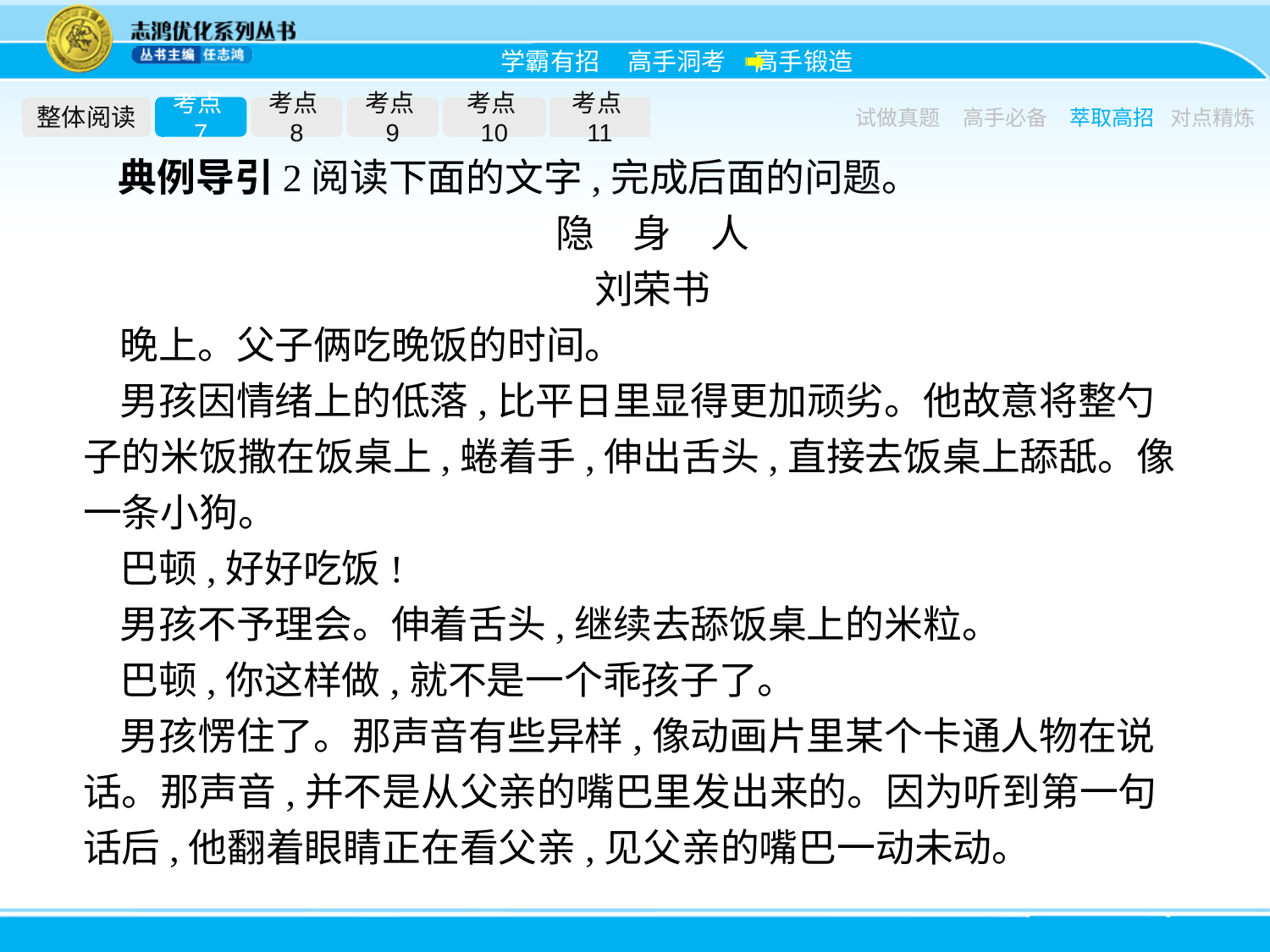

整体阅读
考点7
考点8
考点9
考点10
考点11
试做真题
高手必备
萃取高招
对点精炼
典例导引2阅读下面的文字,完成后面的问题。
隐　身　人
刘荣书
晚上。父子俩吃晚饭的时间。
男孩因情绪上的低落,比平日里显得更加顽劣。他故意将整勺子的米饭撒在饭桌上,蜷着手,伸出舌头,直接去饭桌上舔舐。像一条小狗。
巴顿,好好吃饭!
男孩不予理会。伸着舌头,继续去舔饭桌上的米粒。
巴顿,你这样做,就不是一个乖孩子了。
男孩愣住了。那声音有些异样,像动画片里某个卡通人物在说话。那声音,并不是从父亲的嘴巴里发出来的。因为听到第一句话后,他翻着眼睛正在看父亲,见父亲的嘴巴一动未动。